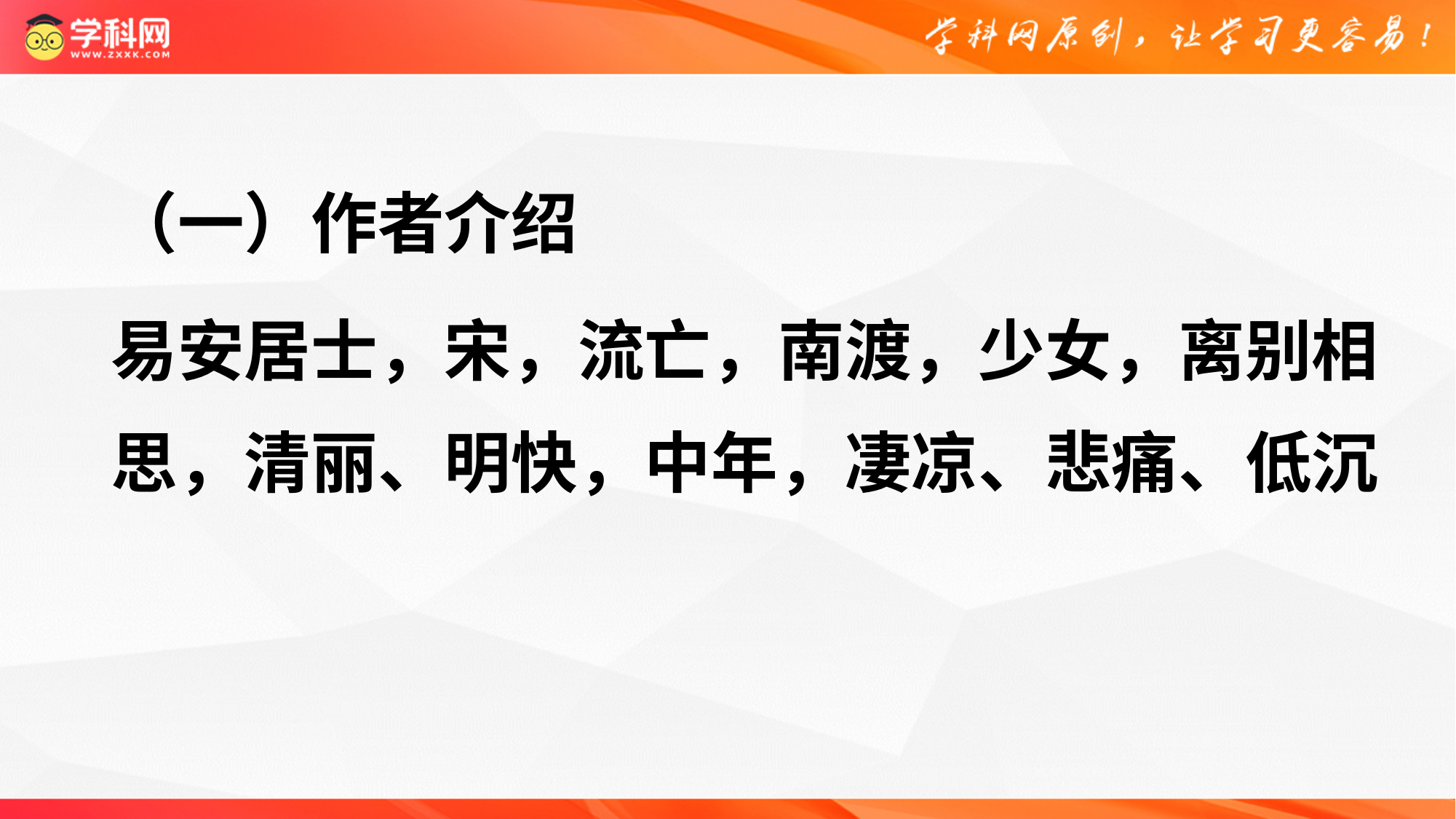

（一）作者介绍
易安居士，宋，流亡，南渡，少女，离别相思，清丽、明快，中年，凄凉、悲痛、低沉